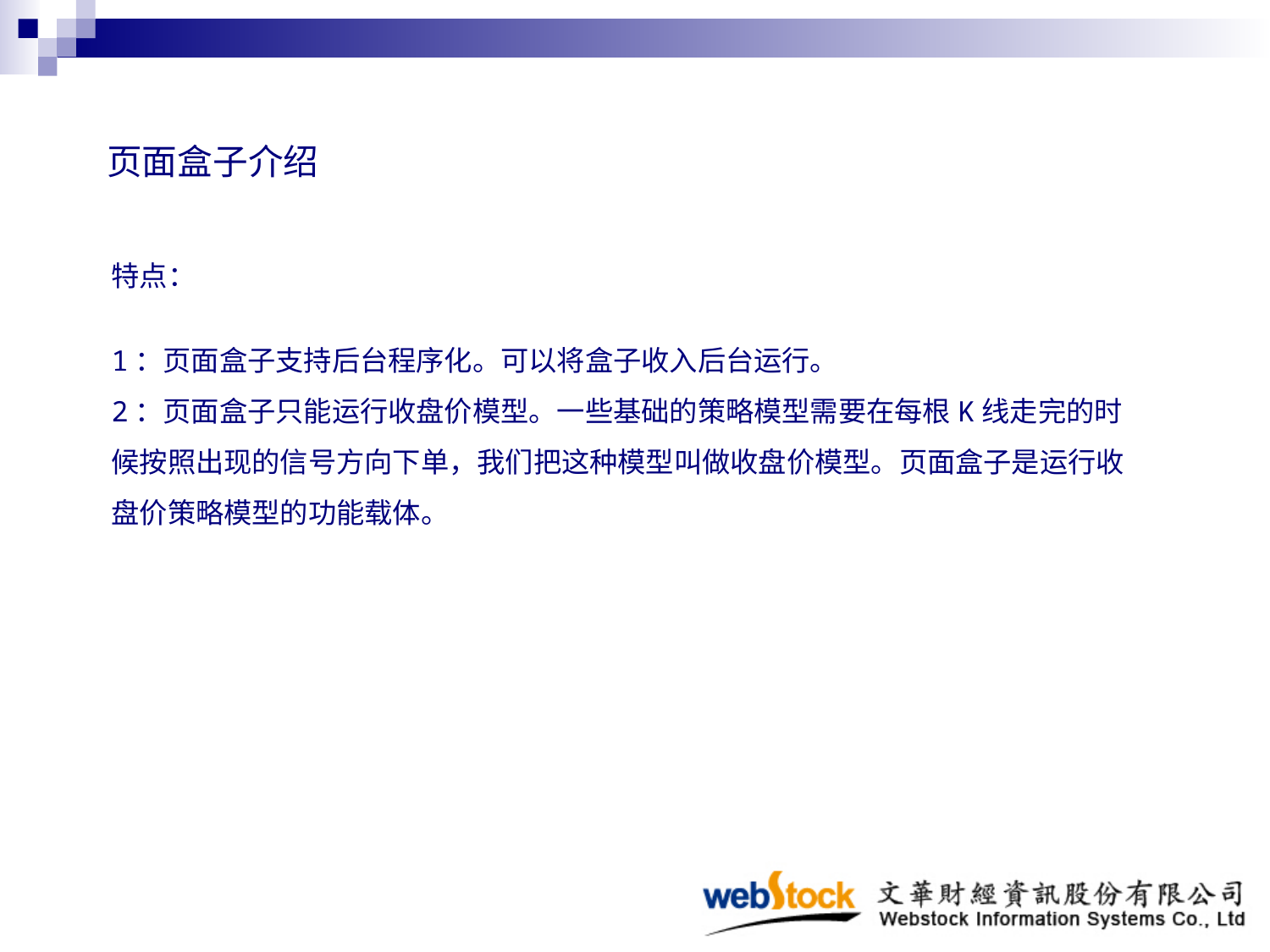

# 页面盒子介绍
特点：

1：页面盒子支持后台程序化。可以将盒子收入后台运行。
2：页面盒子只能运行收盘价模型。一些基础的策略模型需要在每根K线走完的时候按照出现的信号方向下单，我们把这种模型叫做收盘价模型。页面盒子是运行收盘价策略模型的功能载体。